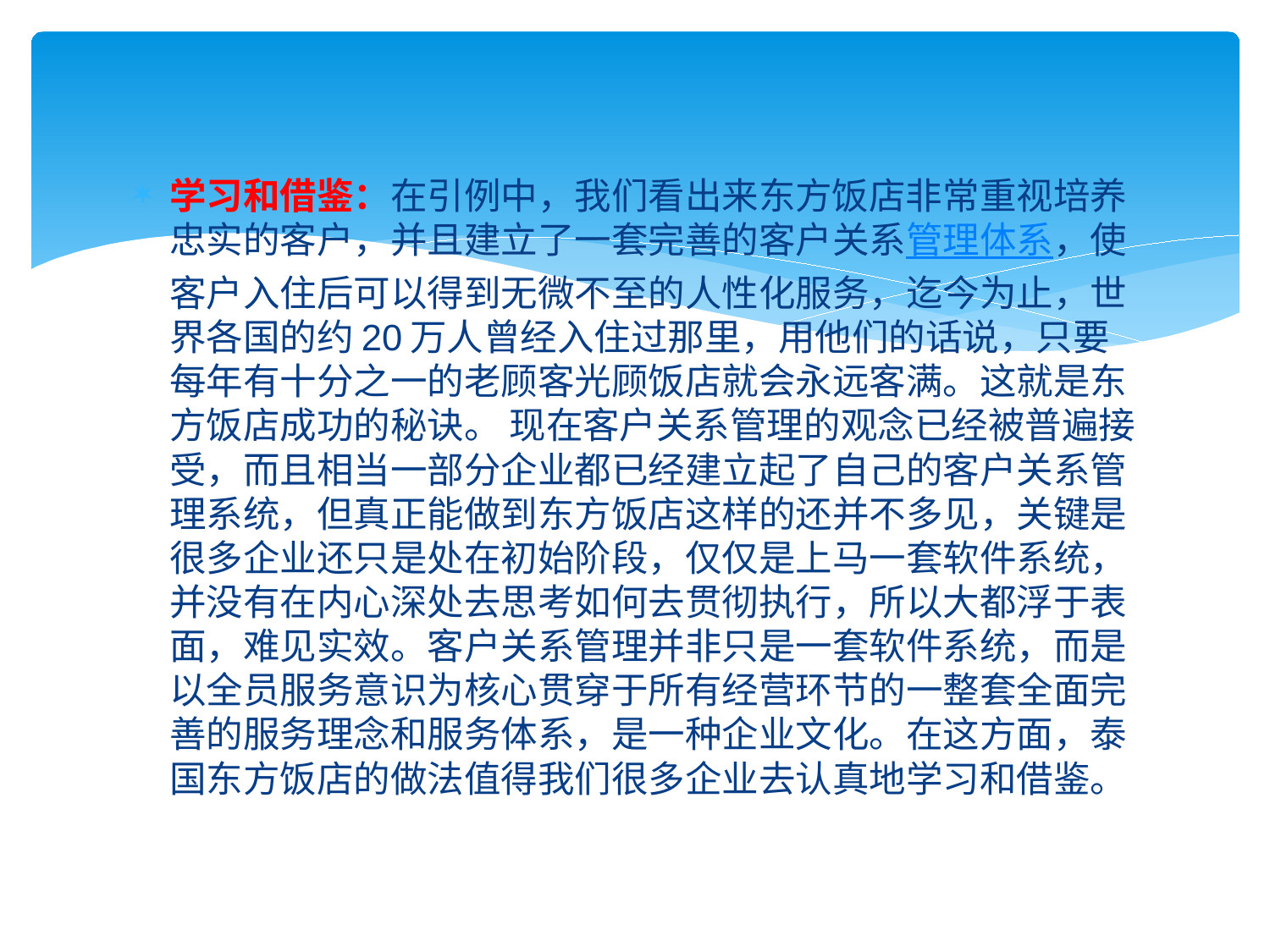

学习和借鉴：在引例中，我们看出来东方饭店非常重视培养忠实的客户，并且建立了一套完善的客户关系管理体系，使客户入住后可以得到无微不至的人性化服务，迄今为止，世界各国的约20万人曾经入住过那里，用他们的话说，只要每年有十分之一的老顾客光顾饭店就会永远客满。这就是东方饭店成功的秘诀。 现在客户关系管理的观念已经被普遍接受，而且相当一部分企业都已经建立起了自己的客户关系管理系统，但真正能做到东方饭店这样的还并不多见，关键是很多企业还只是处在初始阶段，仅仅是上马一套软件系统，并没有在内心深处去思考如何去贯彻执行，所以大都浮于表面，难见实效。客户关系管理并非只是一套软件系统，而是以全员服务意识为核心贯穿于所有经营环节的一整套全面完善的服务理念和服务体系，是一种企业文化。在这方面，泰国东方饭店的做法值得我们很多企业去认真地学习和借鉴。